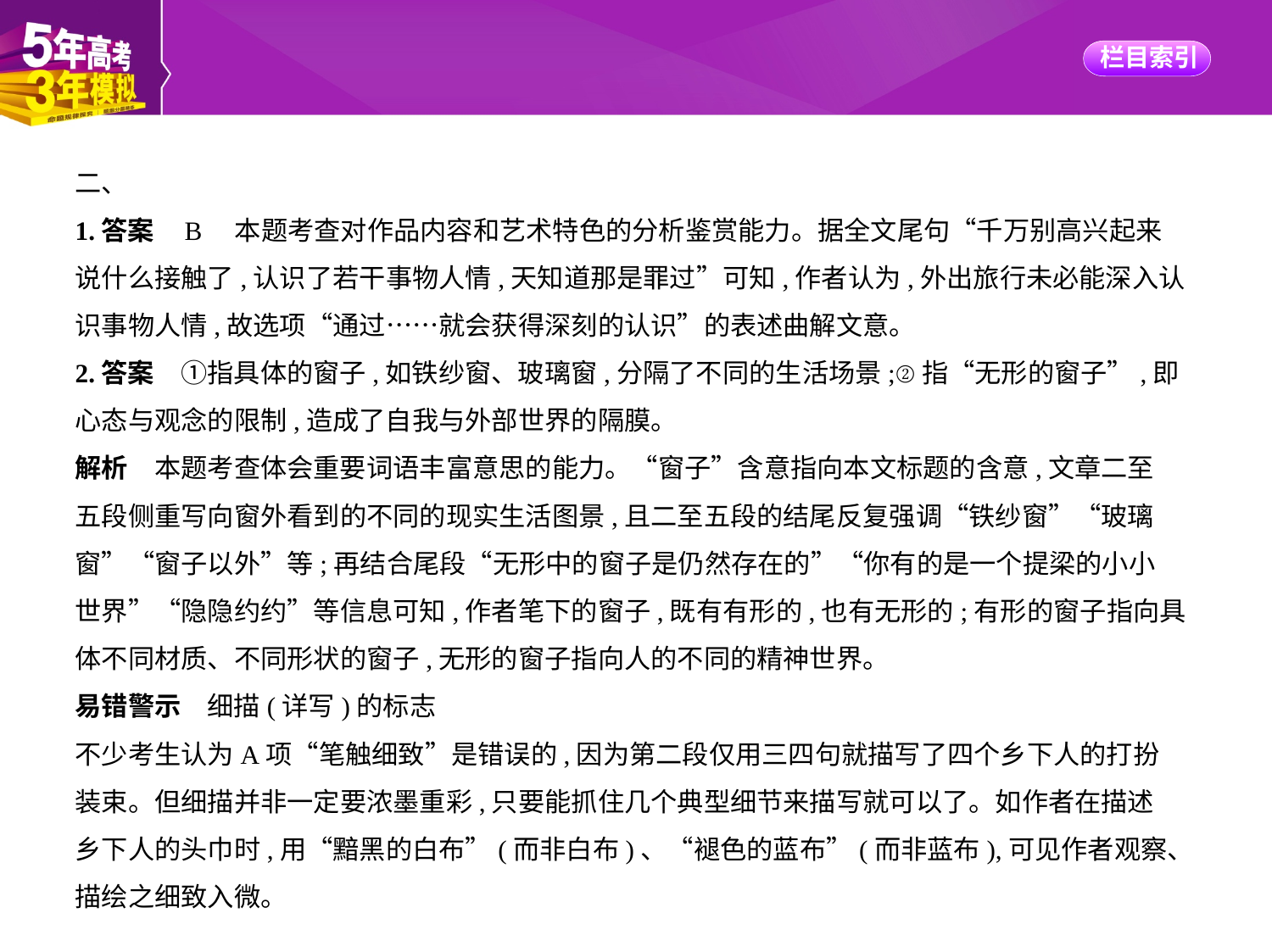

二、
1.答案    B　本题考查对作品内容和艺术特色的分析鉴赏能力。据全文尾句“千万别高兴起来
说什么接触了,认识了若干事物人情,天知道那是罪过”可知,作者认为,外出旅行未必能深入认
识事物人情,故选项“通过……就会获得深刻的认识”的表述曲解文意。
2.答案　①指具体的窗子,如铁纱窗、玻璃窗,分隔了不同的生活场景;②指“无形的窗子”,即
心态与观念的限制,造成了自我与外部世界的隔膜。
解析　本题考查体会重要词语丰富意思的能力。“窗子”含意指向本文标题的含意,文章二至
五段侧重写向窗外看到的不同的现实生活图景,且二至五段的结尾反复强调“铁纱窗”“玻璃
窗”“窗子以外”等;再结合尾段“无形中的窗子是仍然存在的”“你有的是一个提梁的小小
世界”“隐隐约约”等信息可知,作者笔下的窗子,既有有形的,也有无形的;有形的窗子指向具
体不同材质、不同形状的窗子,无形的窗子指向人的不同的精神世界。
易错警示　细描(详写)的标志
不少考生认为A项“笔触细致”是错误的,因为第二段仅用三四句就描写了四个乡下人的打扮
装束。但细描并非一定要浓墨重彩,只要能抓住几个典型细节来描写就可以了。如作者在描述
乡下人的头巾时,用“黯黑的白布”(而非白布)、“褪色的蓝布”(而非蓝布),可见作者观察、
描绘之细致入微。